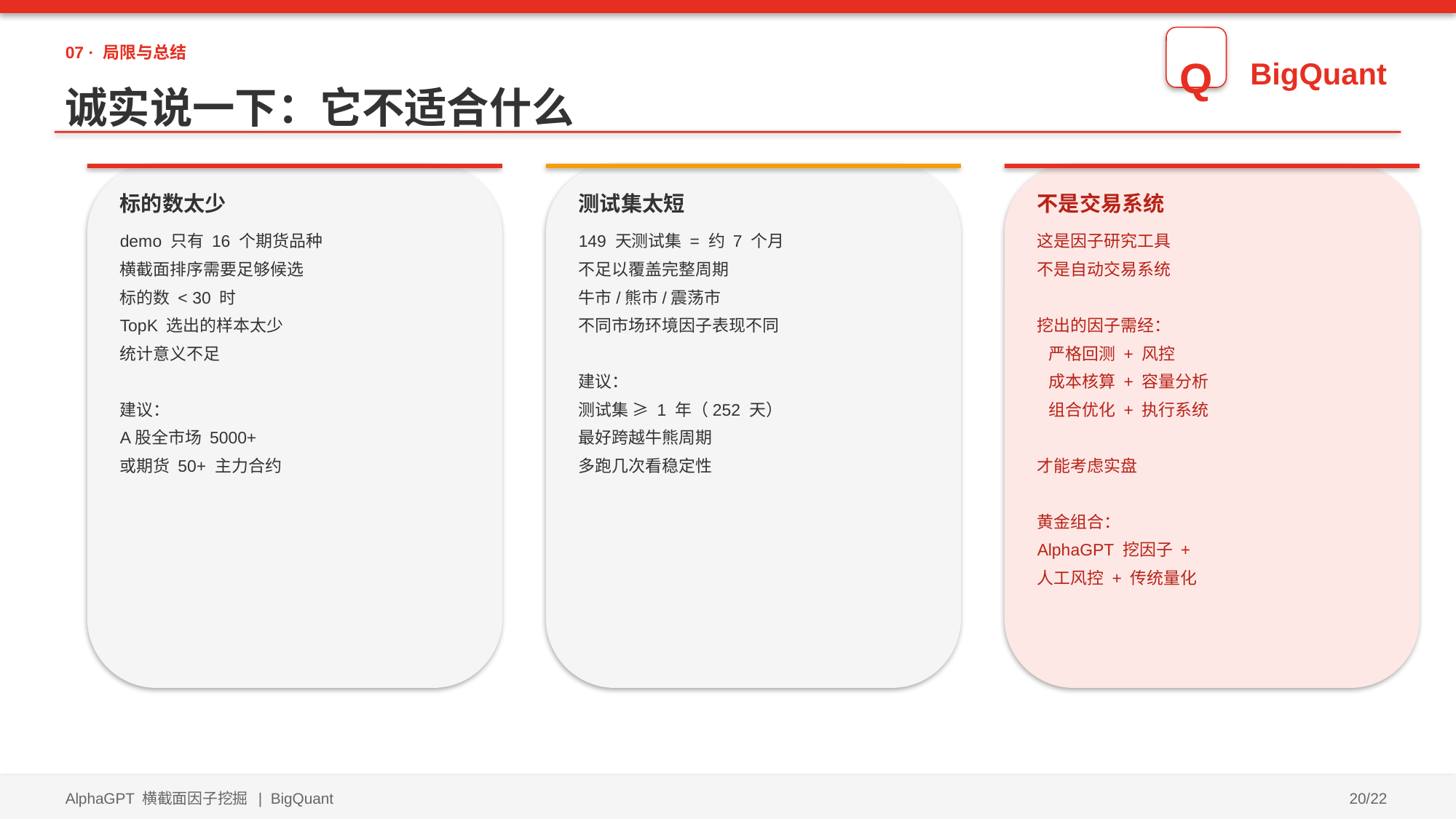

07 · 局限与总结
Q
BigQuant
诚实说一下：它不适合什么

标的数太少
测试集太短
不是交易系统
demo 只有 16 个期货品种
横截面排序需要足够候选
标的数 < 30 时
TopK 选出的样本太少
统计意义不足

建议：
A股全市场 5000+
或期货 50+ 主力合约
149 天测试集 = 约 7 个月
不足以覆盖完整周期
牛市/熊市/震荡市
不同市场环境因子表现不同

建议：
测试集 ≥ 1 年（252 天）
最好跨越牛熊周期
多跑几次看稳定性
这是因子研究工具
不是自动交易系统

挖出的因子需经：
  严格回测 + 风控
  成本核算 + 容量分析
  组合优化 + 执行系统

才能考虑实盘

黄金组合：
AlphaGPT 挖因子 +
人工风控 + 传统量化

AlphaGPT 横截面因子挖掘  |  BigQuant
20/22